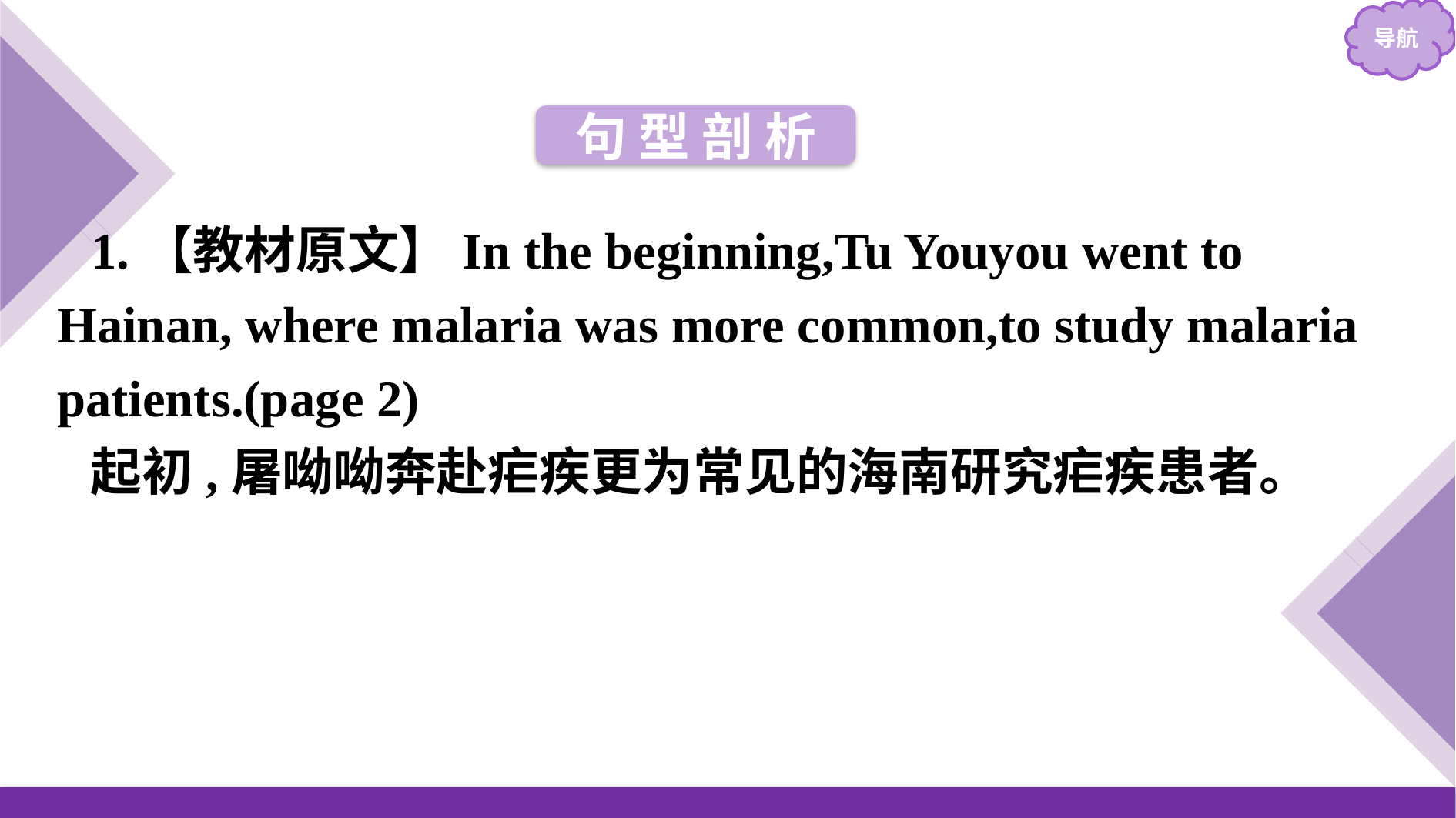

句 型 剖 析
1.【教材原文】In the beginning,Tu Youyou went to Hainan, where malaria was more common,to study malaria patients.(page 2)
起初,屠呦呦奔赴疟疾更为常见的海南研究疟疾患者。